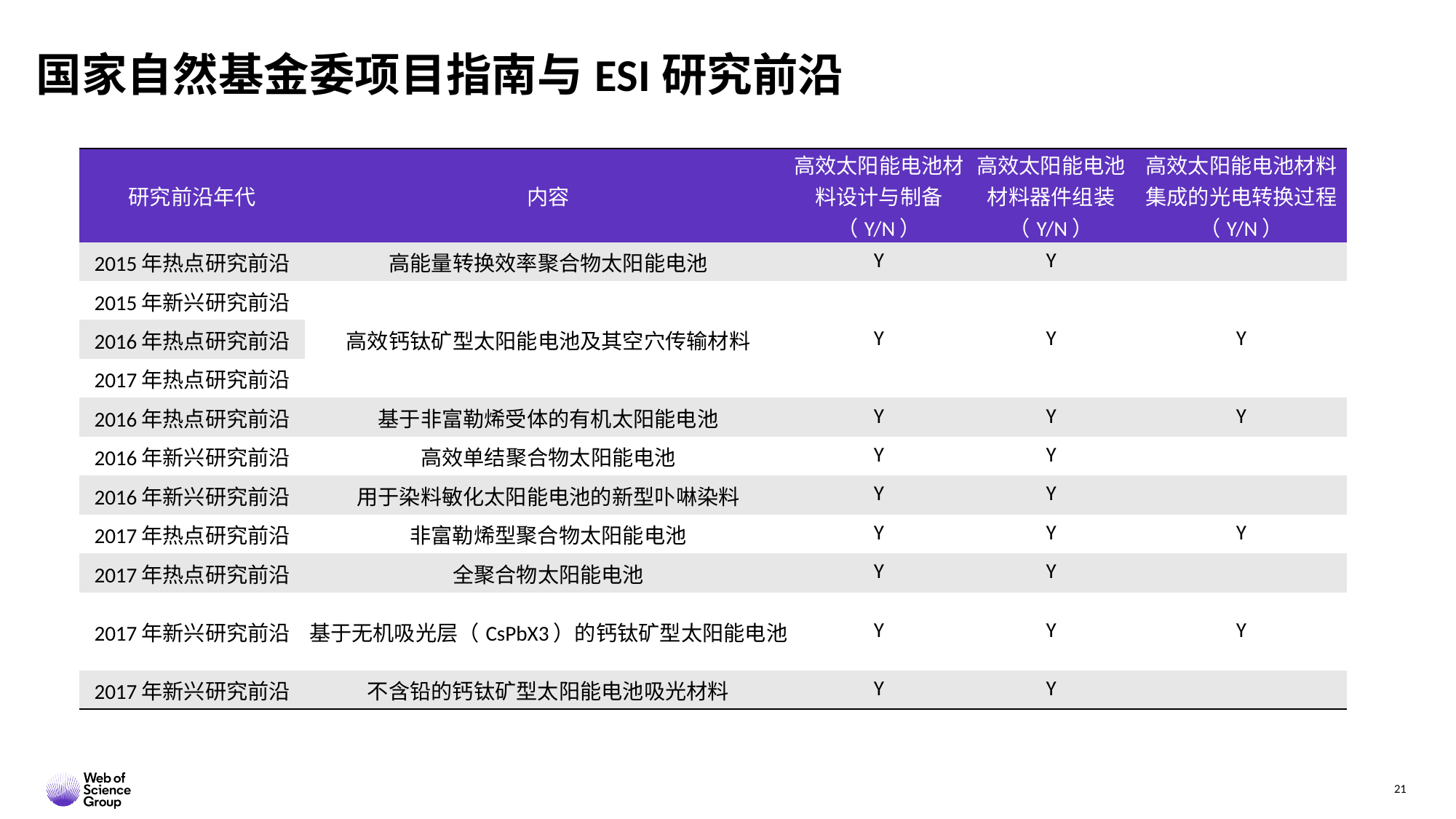

# 国家自然基金委项目指南与ESI研究前沿
| 研究前沿年代 | 内容 | 高效太阳能电池材料设计与制备（Y/N） | 高效太阳能电池材料器件组装（Y/N） | 高效太阳能电池材料集成的光电转换过程（Y/N） |
| --- | --- | --- | --- | --- |
| 2015年热点研究前沿 | 高能量转换效率聚合物太阳能电池 | Y | Y |  |
| 2015年新兴研究前沿 | 高效钙钛矿型太阳能电池及其空穴传输材料 | Y | Y | Y |
| 2016年热点研究前沿 |  |  |  |  |
| 2017年热点研究前沿 |  |  |  |  |
| 2016年热点研究前沿 | 基于非富勒烯受体的有机太阳能电池 | Y | Y | Y |
| 2016年新兴研究前沿 | 高效单结聚合物太阳能电池 | Y | Y |  |
| 2016年新兴研究前沿 | 用于染料敏化太阳能电池的新型卟啉染料 | Y | Y |  |
| 2017年热点研究前沿 | 非富勒烯型聚合物太阳能电池 | Y | Y | Y |
| 2017年热点研究前沿 | 全聚合物太阳能电池 | Y | Y |  |
| 2017年新兴研究前沿 | 基于无机吸光层（CsPbX3）的钙钛矿型太阳能电池 | Y | Y | Y |
| 2017年新兴研究前沿 | 不含铅的钙钛矿型太阳能电池吸光材料 | Y | Y |  |
21